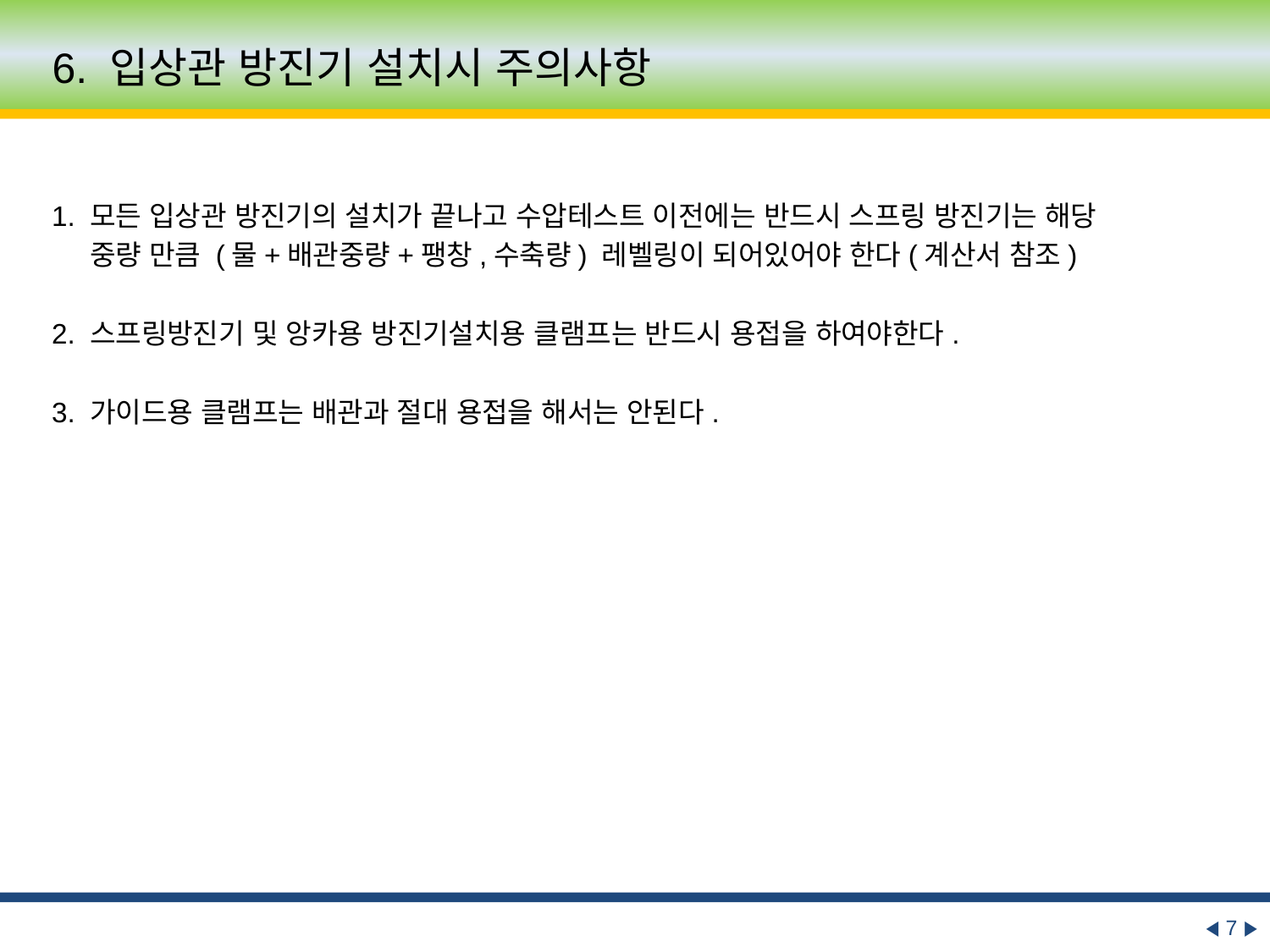

6. 입상관 방진기 설치시 주의사항

     1. 모든 입상관 방진기의 설치가 끝나고 수압테스트 이전에는 반드시 스프링 방진기는 해당
         중량 만큼 (물+배관중량+팽창,수축량) 레벨링이 되어있어야 한다(계산서 참조)

     2. 스프링방진기 및 앙카용 방진기설치용 클램프는 반드시 용접을 하여야한다.

     3. 가이드용 클램프는 배관과 절대 용접을 해서는 안된다.

◀ 7 ▶